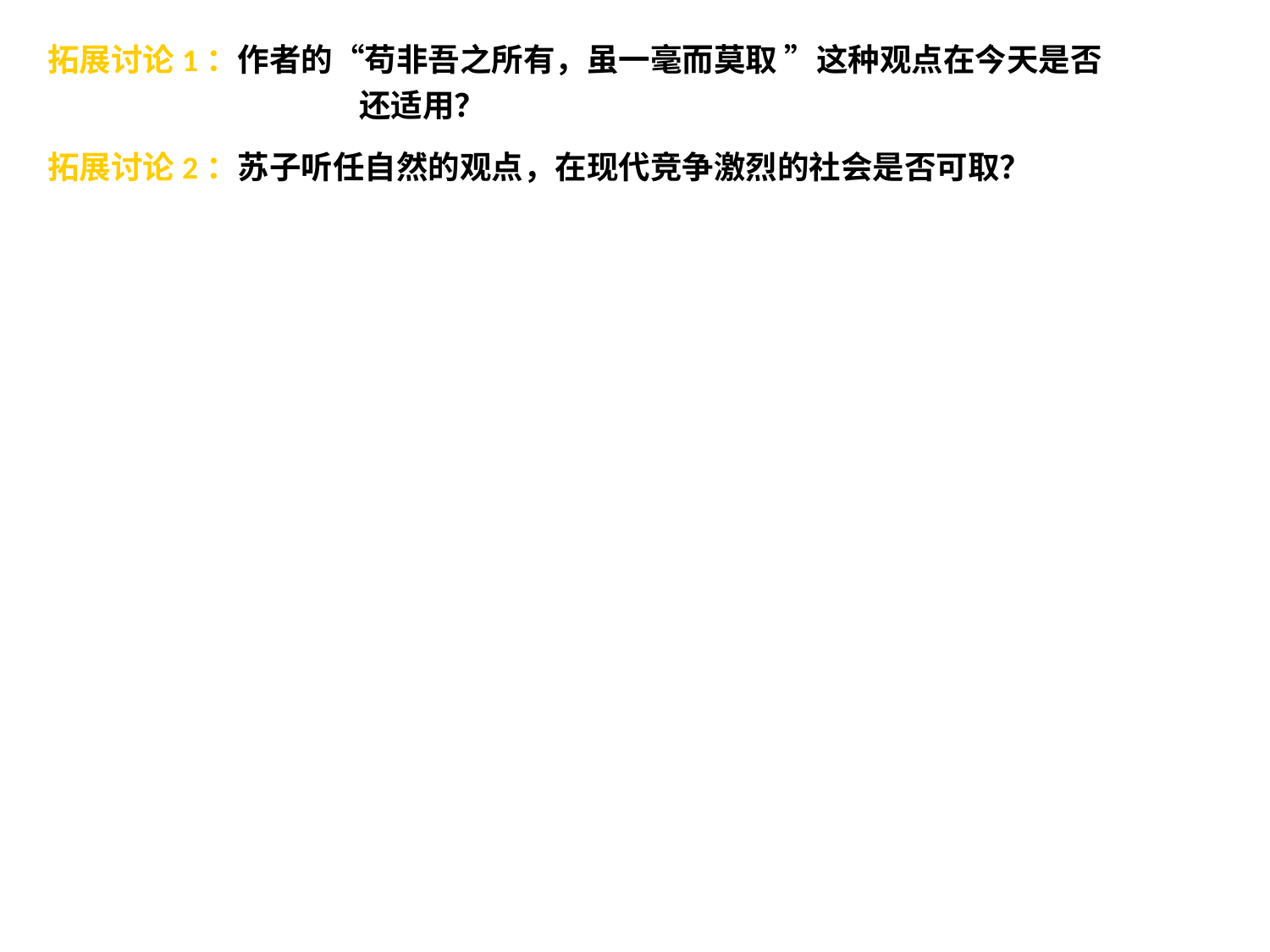

拓展讨论1：作者的“苟非吾之所有，虽一毫而莫取 ”这种观点在今天是否
还适用？
拓展讨论2：苏子听任自然的观点，在现代竞争激烈的社会是否可取？